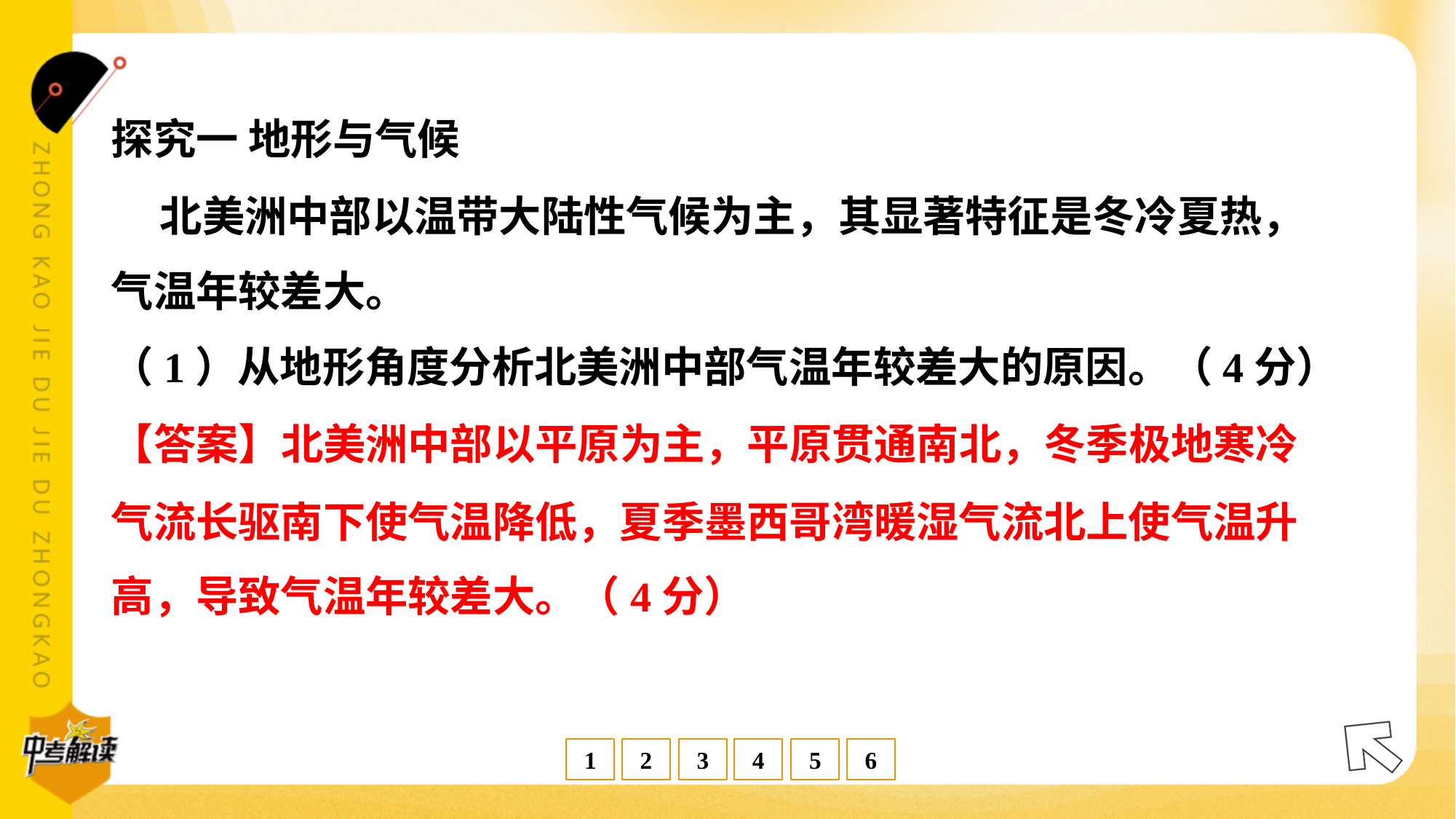

探究一 地形与气候
    北美洲中部以温带大陆性气候为主，其显著特征是冬冷夏热，
气温年较差大。
（1）从地形角度分析北美洲中部气温年较差大的原因。（4分）
【答案】北美洲中部以平原为主，平原贯通南北，冬季极地寒冷
气流长驱南下使气温降低，夏季墨西哥湾暖湿气流北上使气温升
高，导致气温年较差大。（4分）